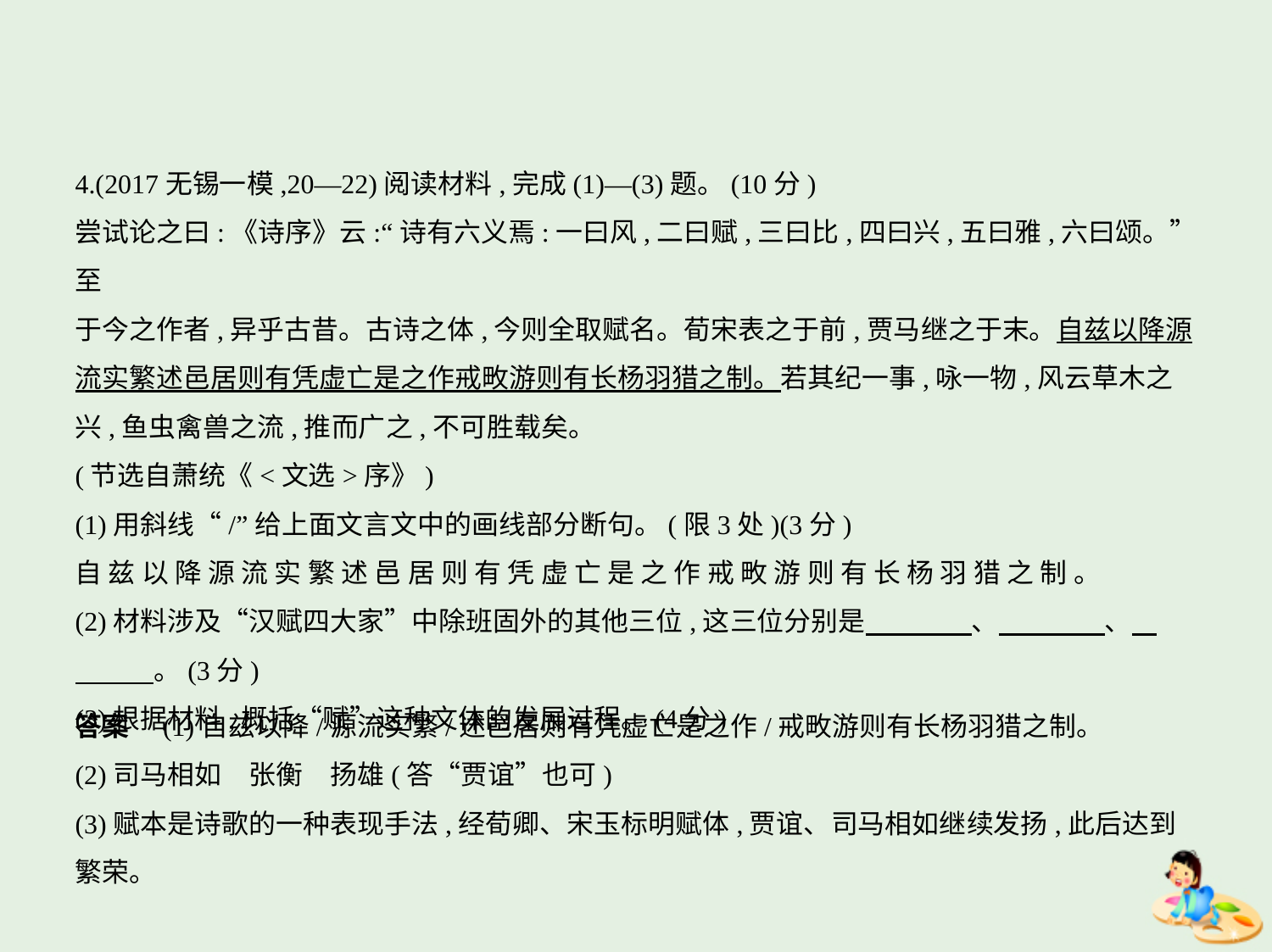

4.(2017无锡一模,20—22)阅读材料,完成(1)—(3)题。(10分)
尝试论之曰:《诗序》云:“诗有六义焉:一曰风,二曰赋,三曰比,四曰兴,五曰雅,六曰颂。”至
于今之作者,异乎古昔。古诗之体,今则全取赋名。荀宋表之于前,贾马继之于末。自兹以降源
流实繁述邑居则有凭虚亡是之作戒畋游则有长杨羽猎之制。若其纪一事,咏一物,风云草木之
兴,鱼虫禽兽之流,推而广之,不可胜载矣。
(节选自萧统《<文选>序》)
(1)用斜线“/”给上面文言文中的画线部分断句。(限3处)(3分)
自 兹 以 降 源 流 实 繁 述 邑 居 则 有 凭 虚 亡 是 之 作 戒 畋 游 则 有 长 杨 羽 猎 之 制 。
(2)材料涉及“汉赋四大家”中除班固外的其他三位,这三位分别是　　　    、　　　    、    
　　    。(3分)
(3)根据材料,概括“赋”这种文体的发展过程。(4分)
答案　(1)自兹以降/源流实繁/述邑居则有凭虚亡是之作/戒畋游则有长杨羽猎之制。
(2)司马相如　张衡　扬雄(答“贾谊”也可)
(3)赋本是诗歌的一种表现手法,经荀卿、宋玉标明赋体,贾谊、司马相如继续发扬,此后达到
繁荣。